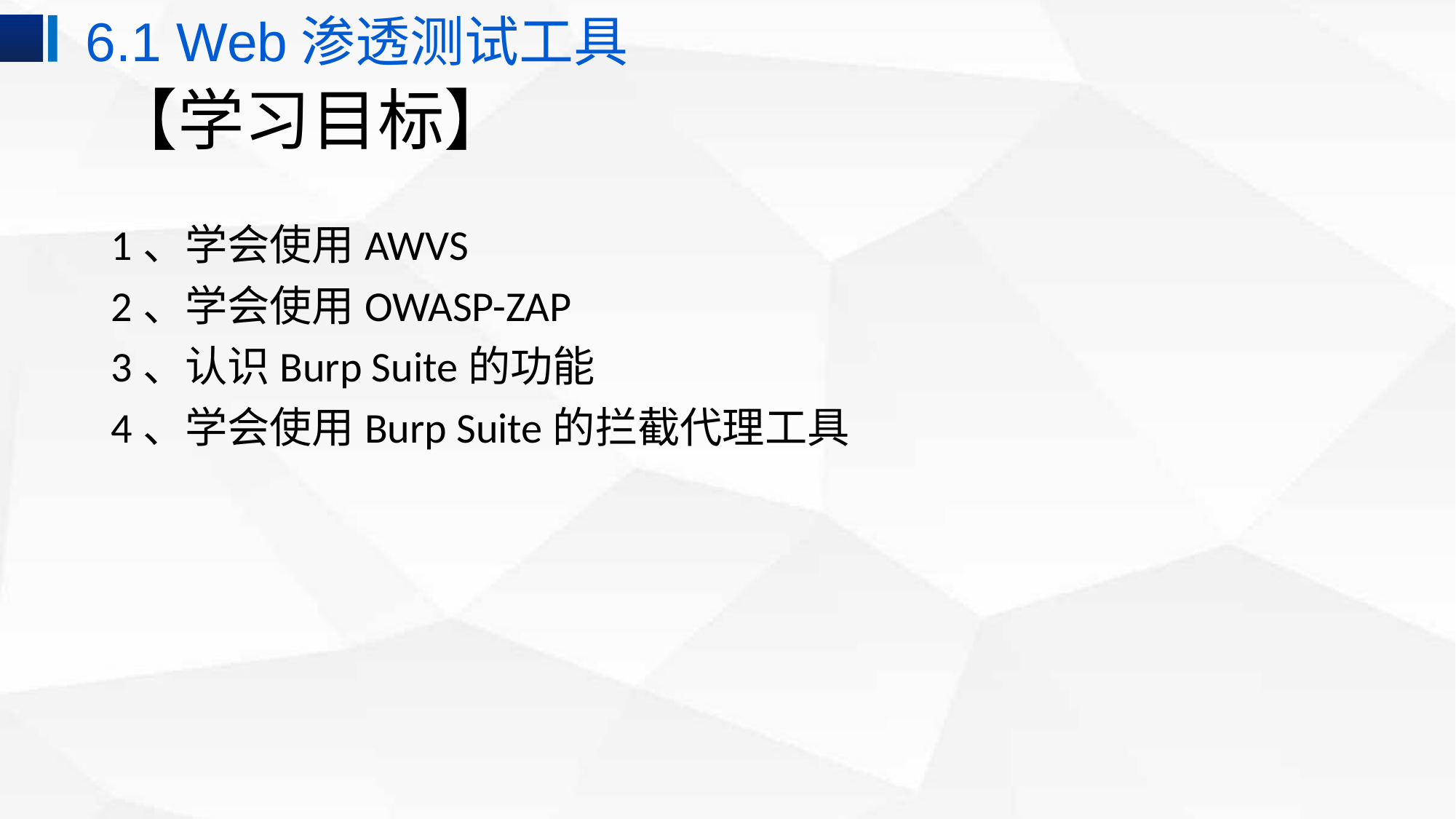

6.1 Web渗透测试工具

# 【学习目标】
1、学会使用AWVS
2、学会使用OWASP-ZAP
3、认识Burp Suite的功能
4、学会使用Burp Suite的拦截代理工具